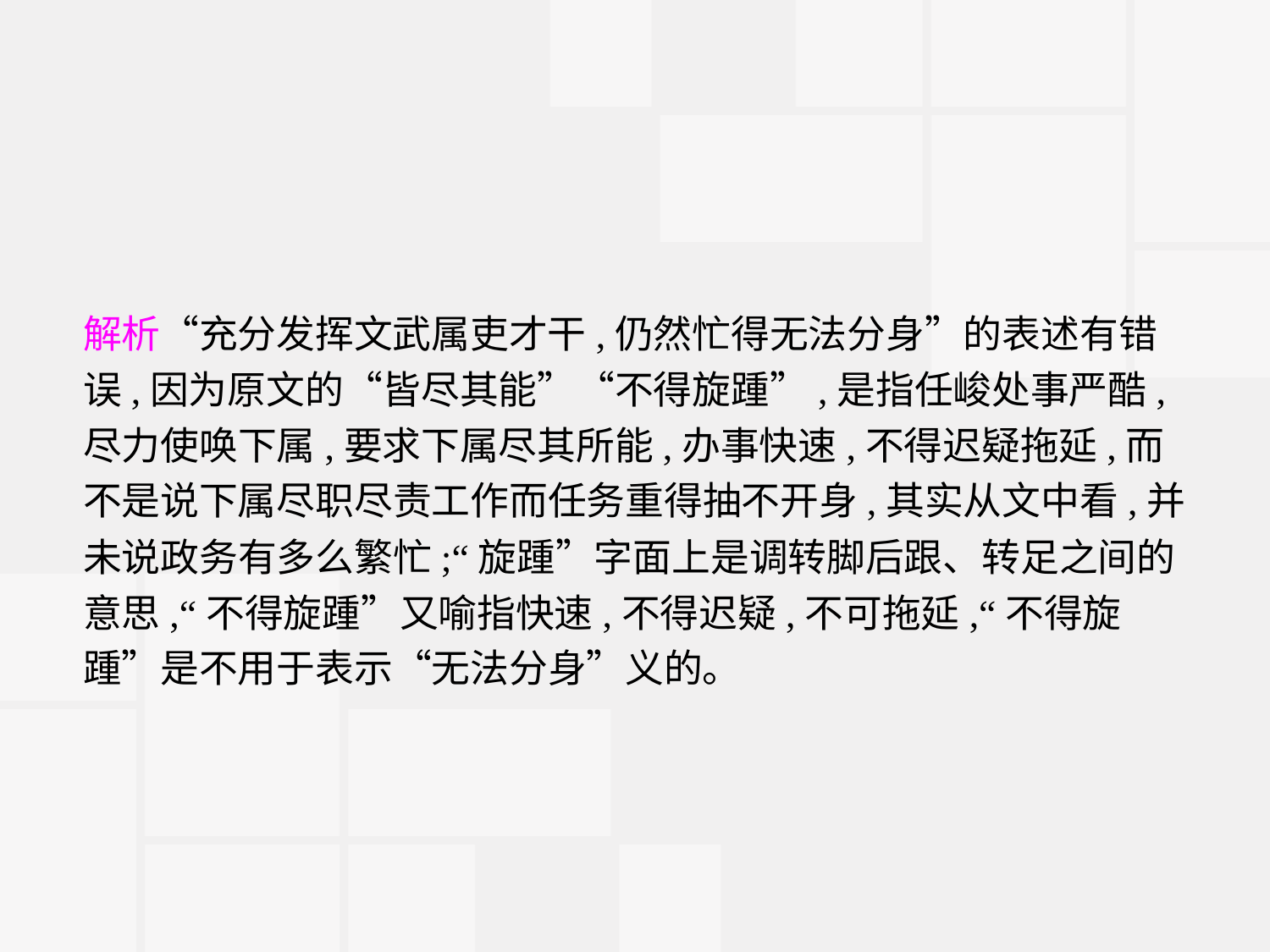

解析“充分发挥文武属吏才干,仍然忙得无法分身”的表述有错误,因为原文的“皆尽其能”“不得旋踵”,是指任峻处事严酷,尽力使唤下属,要求下属尽其所能,办事快速,不得迟疑拖延,而不是说下属尽职尽责工作而任务重得抽不开身,其实从文中看,并未说政务有多么繁忙;“旋踵”字面上是调转脚后跟、转足之间的意思,“不得旋踵”又喻指快速,不得迟疑,不可拖延,“不得旋踵”是不用于表示“无法分身”义的。